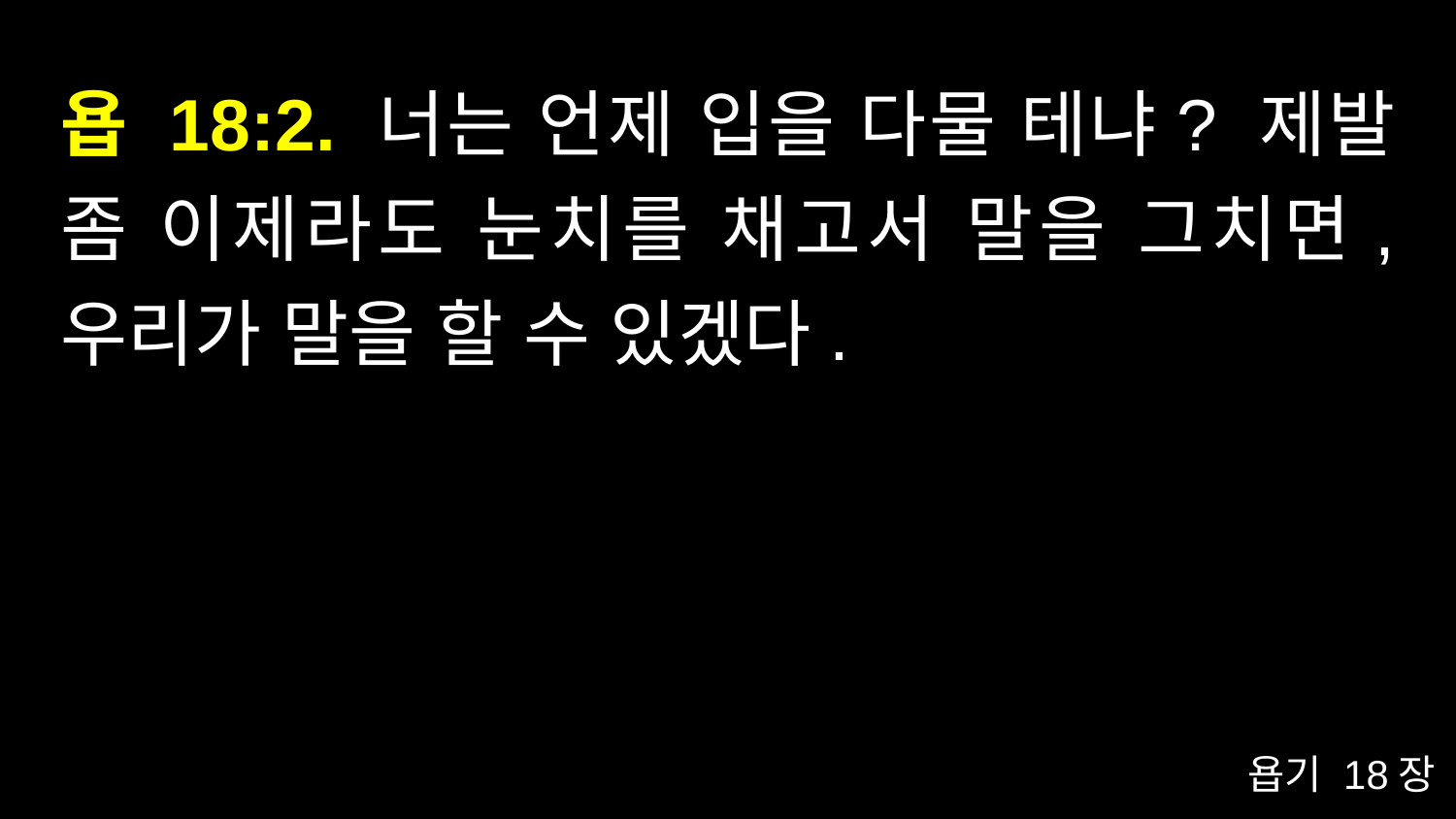

# 욥 18:2. 너는 언제 입을 다물 테냐? 제발 좀 이제라도 눈치를 채고서 말을 그치면, 우리가 말을 할 수 있겠다.
욥기 18장